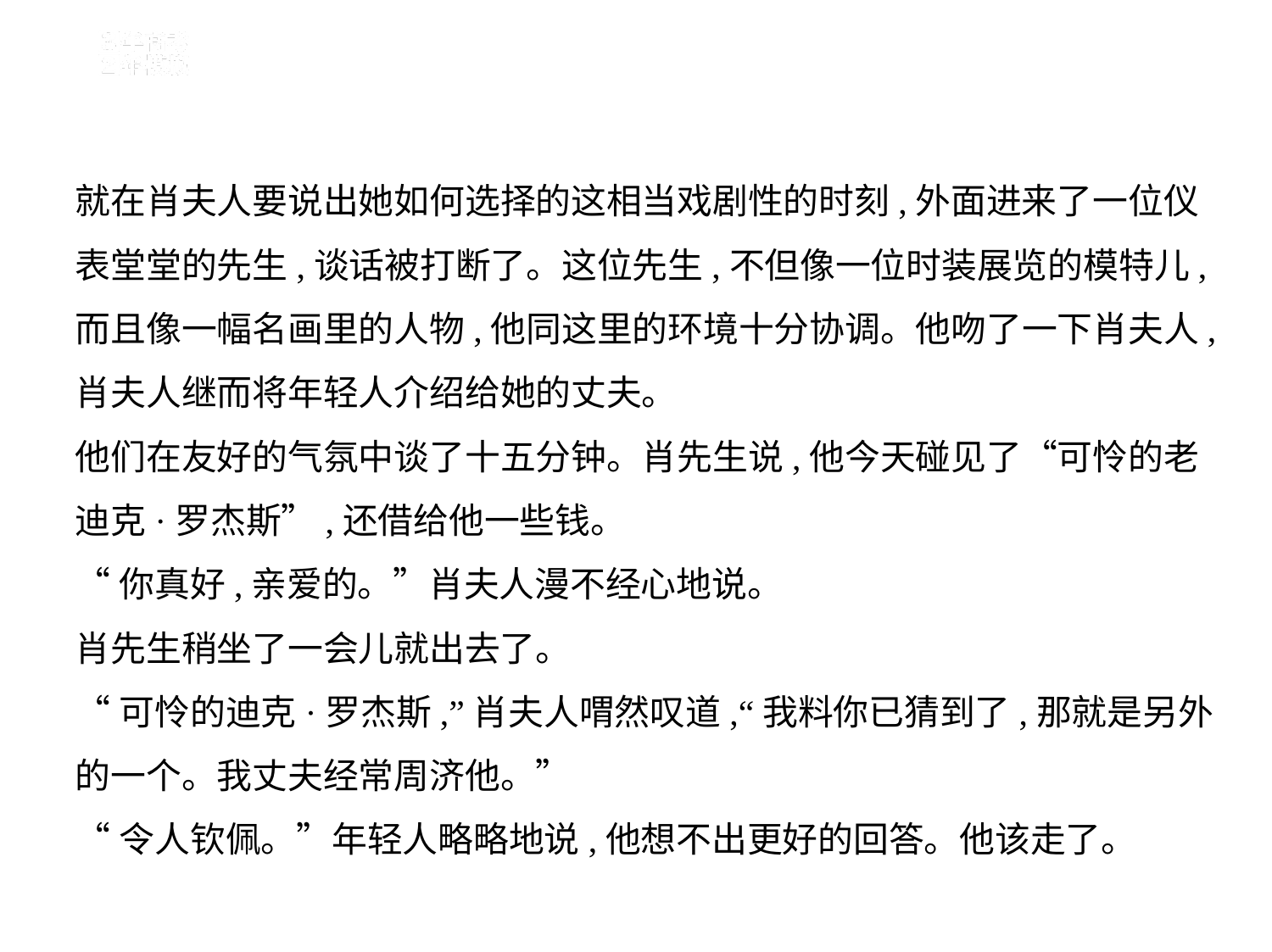

就在肖夫人要说出她如何选择的这相当戏剧性的时刻,外面进来了一位仪
表堂堂的先生,谈话被打断了。这位先生,不但像一位时装展览的模特儿,
而且像一幅名画里的人物,他同这里的环境十分协调。他吻了一下肖夫人,
肖夫人继而将年轻人介绍给她的丈夫。
他们在友好的气氛中谈了十五分钟。肖先生说,他今天碰见了“可怜的老
迪克·罗杰斯”,还借给他一些钱。
“你真好,亲爱的。”肖夫人漫不经心地说。
肖先生稍坐了一会儿就出去了。
“可怜的迪克·罗杰斯,”肖夫人喟然叹道,“我料你已猜到了,那就是另外
的一个。我丈夫经常周济他。”
“令人钦佩。”年轻人略略地说,他想不出更好的回答。他该走了。